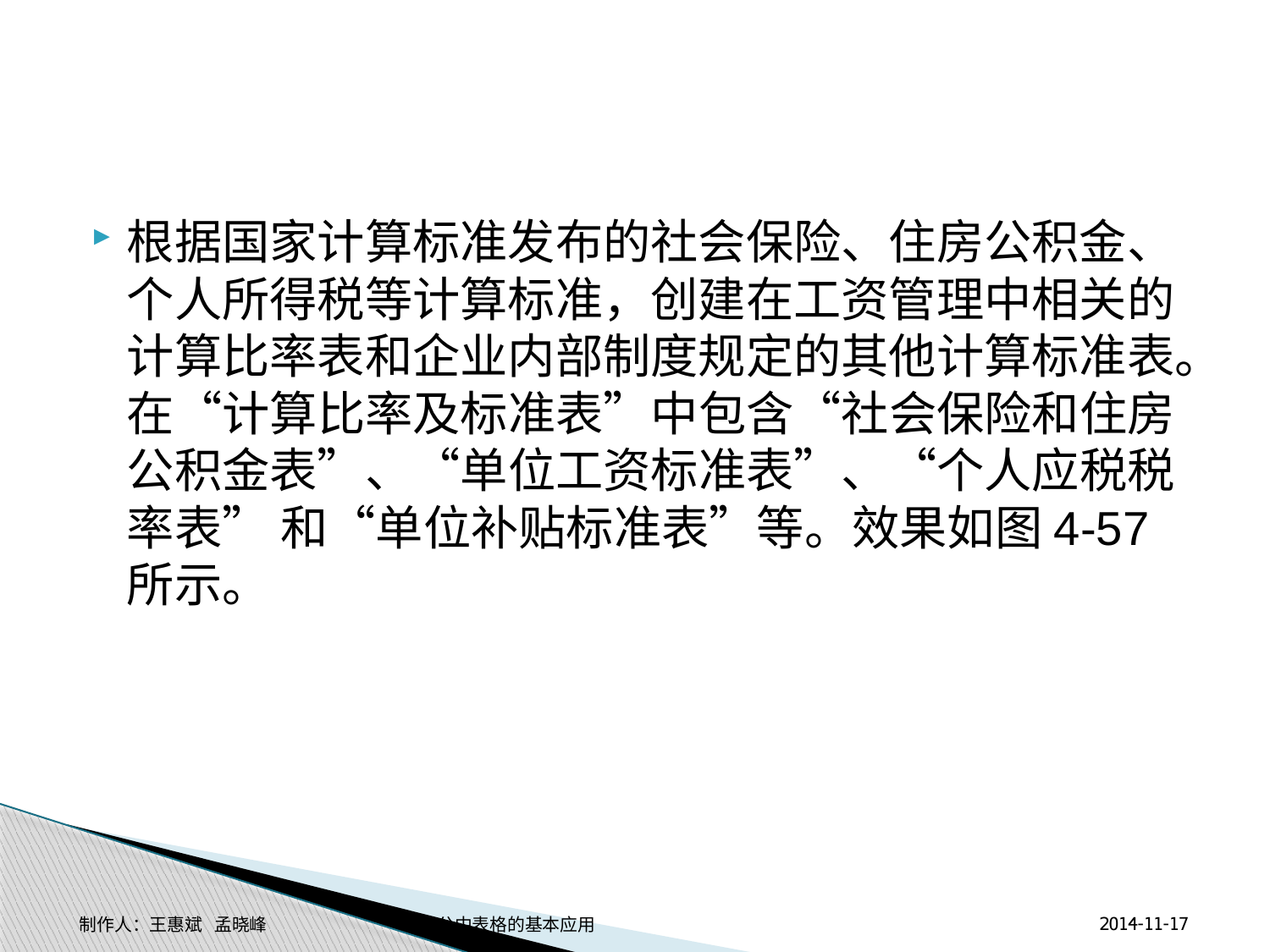

#
根据国家计算标准发布的社会保险、住房公积金、个人所得税等计算标准，创建在工资管理中相关的计算比率表和企业内部制度规定的其他计算标准表。在“计算比率及标准表”中包含“社会保险和住房公积金表”、“单位工资标准表”、“个人应税税率表” 和“单位补贴标准表”等。效果如图4-57所示。
2014-11-17
制作人：王惠斌   孟晓峰                                      办公中表格的基本应用